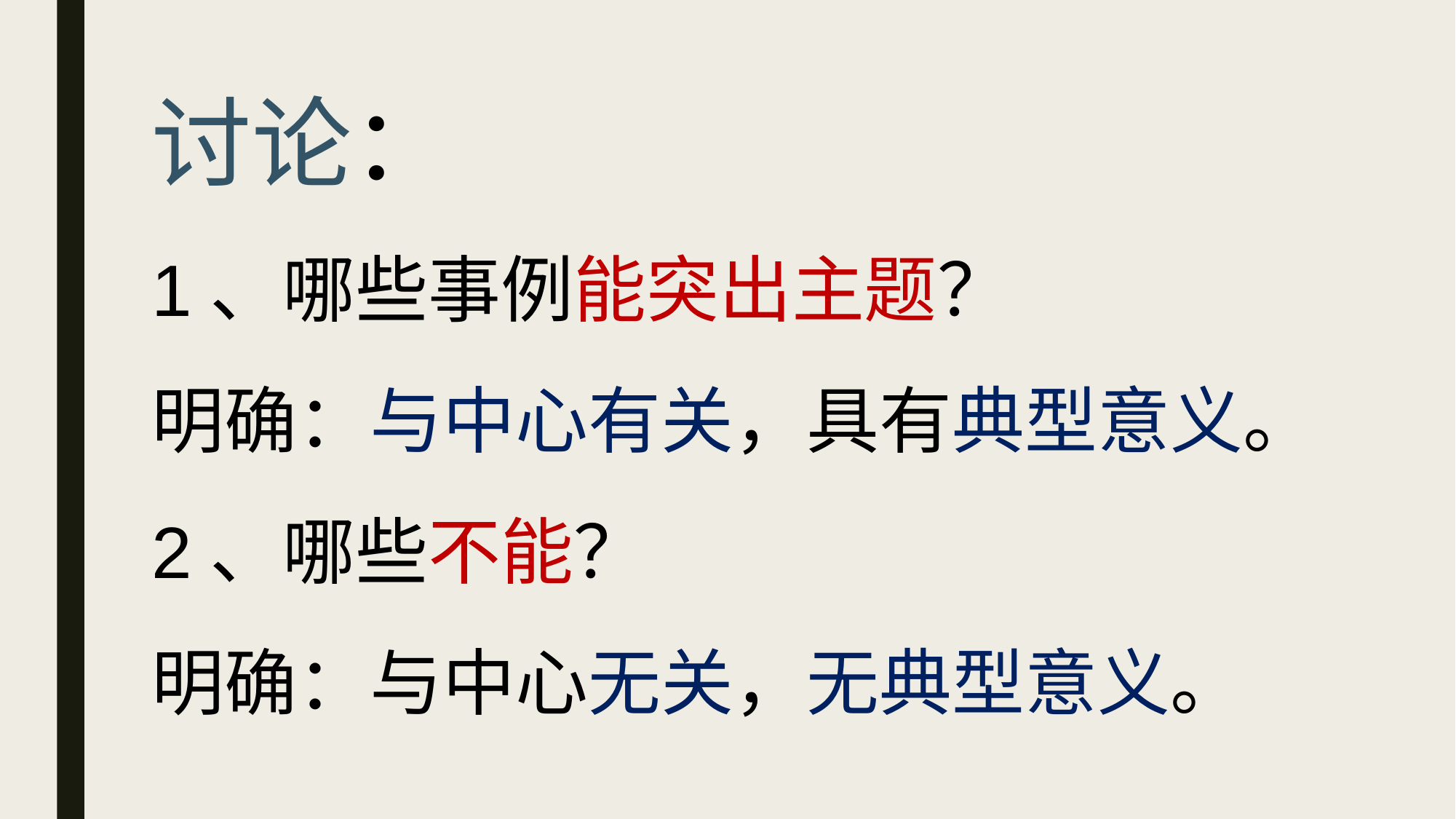

讨论：
1、哪些事例能突出主题？
明确：与中心有关，具有典型意义。
2、哪些不能？
明确：与中心无关，无典型意义。